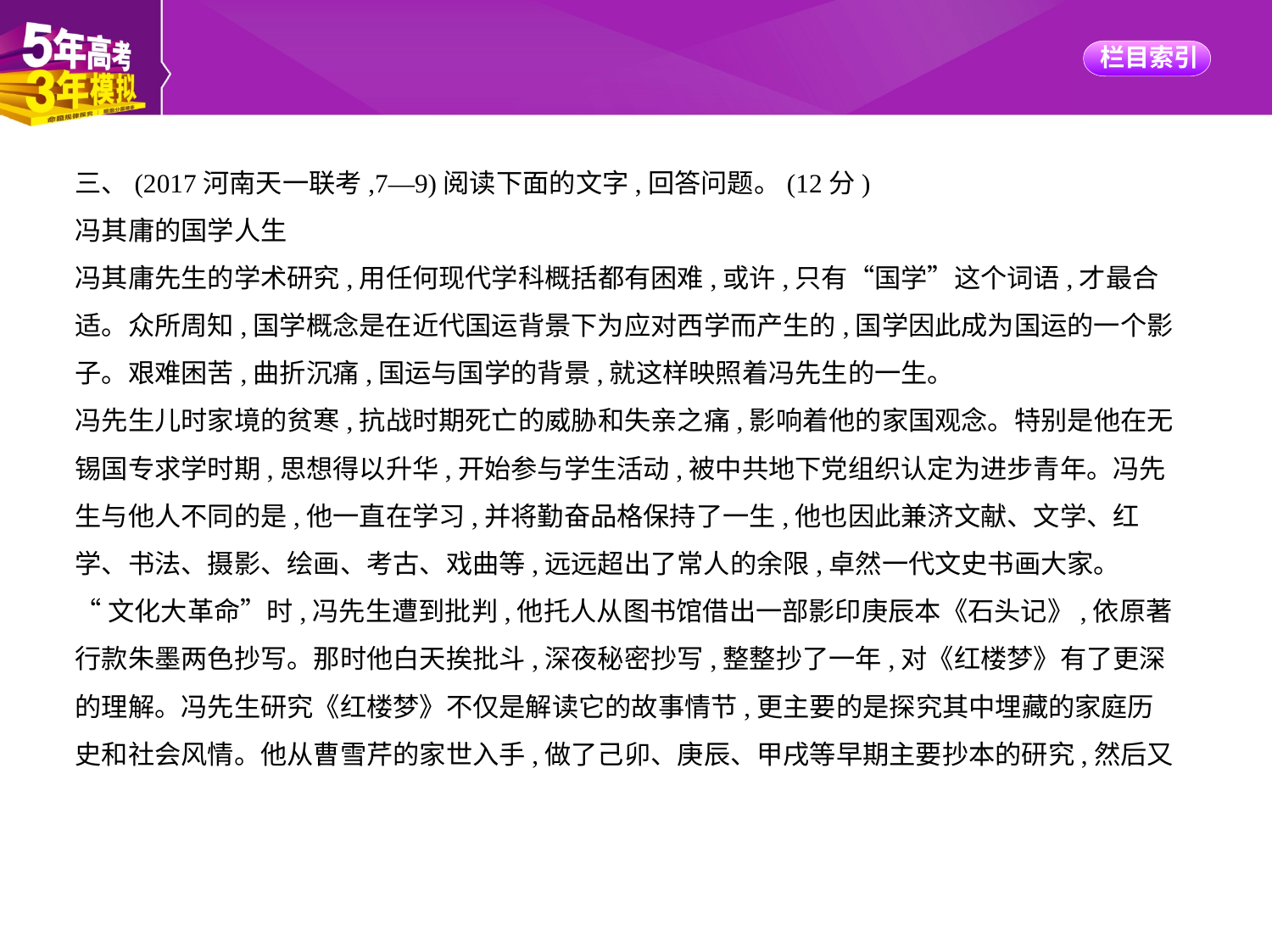

三、(2017河南天一联考,7—9)阅读下面的文字,回答问题。(12分)
冯其庸的国学人生
冯其庸先生的学术研究,用任何现代学科概括都有困难,或许,只有“国学”这个词语,才最合
适。众所周知,国学概念是在近代国运背景下为应对西学而产生的,国学因此成为国运的一个影
子。艰难困苦,曲折沉痛,国运与国学的背景,就这样映照着冯先生的一生。
冯先生儿时家境的贫寒,抗战时期死亡的威胁和失亲之痛,影响着他的家国观念。特别是他在无
锡国专求学时期,思想得以升华,开始参与学生活动,被中共地下党组织认定为进步青年。冯先
生与他人不同的是,他一直在学习,并将勤奋品格保持了一生,他也因此兼济文献、文学、红
学、书法、摄影、绘画、考古、戏曲等,远远超出了常人的余限,卓然一代文史书画大家。
“文化大革命”时,冯先生遭到批判,他托人从图书馆借出一部影印庚辰本《石头记》,依原著
行款朱墨两色抄写。那时他白天挨批斗,深夜秘密抄写,整整抄了一年,对《红楼梦》有了更深
的理解。冯先生研究《红楼梦》不仅是解读它的故事情节,更主要的是探究其中埋藏的家庭历
史和社会风情。他从曹雪芹的家世入手,做了己卯、庚辰、甲戌等早期主要抄本的研究,然后又